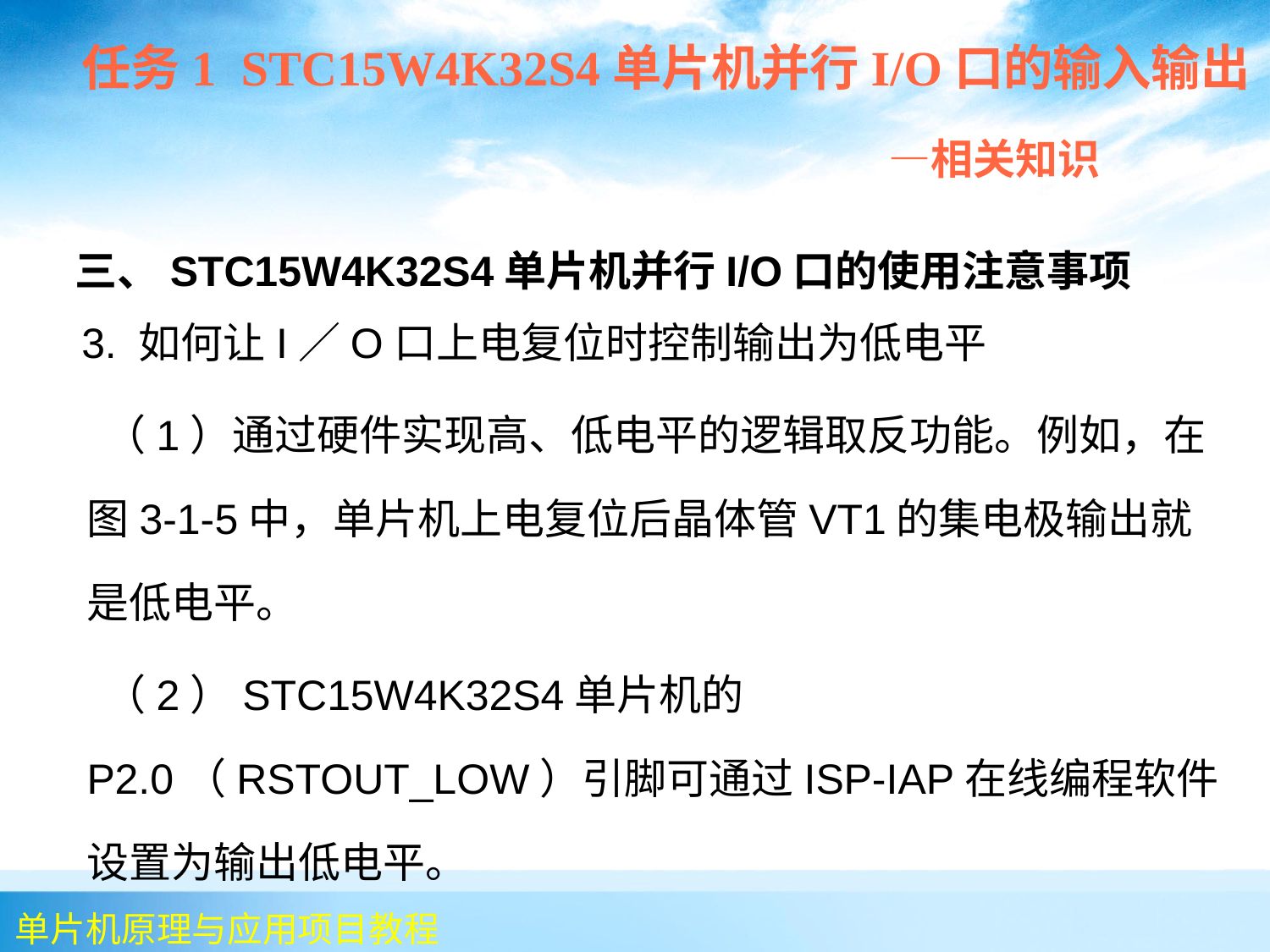

任务1  STC15W4K32S4单片机并行I/O口的输入输出
                                                                            —相关知识
  三、STC15W4K32S4单片机并行I/O口的使用注意事项
   3. 如何让I／O口上电复位时控制输出为低电平
     （1）通过硬件实现高、低电平的逻辑取反功能。例如，在图3-1-5中，单片机上电复位后晶体管VT1的集电极输出就是低电平。
     （2）STC15W4K32S4单片机的P2.0（RSTOUT_LOW）引脚可通过ISP-IAP在线编程软件设置为输出低电平。